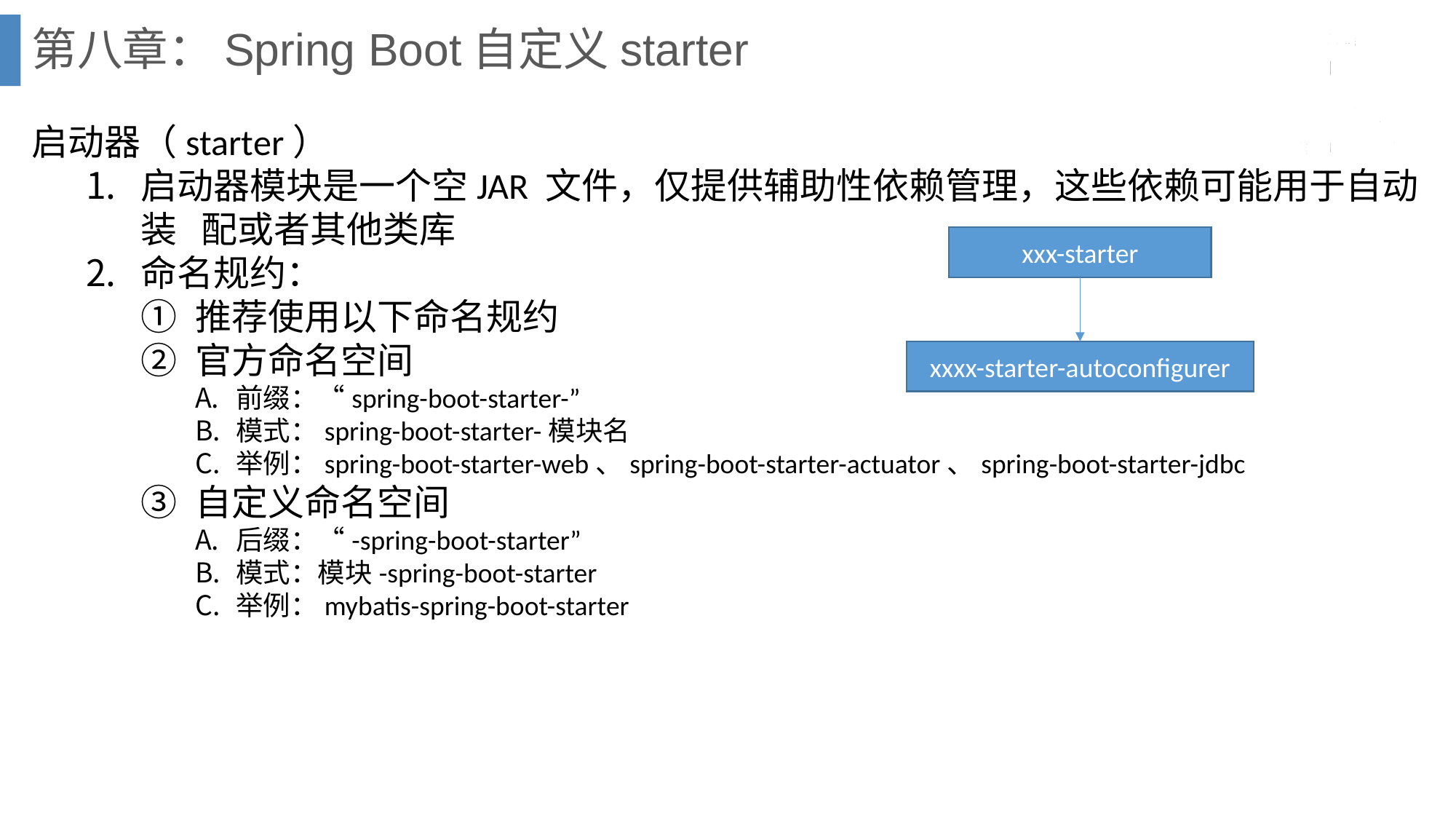

第八章：Spring Boot自定义starter
启动器（starter）
启动器模块是一个空JAR 文件，仅提供辅助性依赖管理，这些依赖可能用于自动装   配或者其他类库
命名规约：
推荐使用以下命名规约
官方命名空间
前缀：“spring-boot-starter-”
模式：spring-boot-starter-模块名
举例：spring-boot-starter-web、spring-boot-starter-actuator、spring-boot-starter-jdbc
自定义命名空间
后缀：“-spring-boot-starter”
模式：模块-spring-boot-starter
举例：mybatis-spring-boot-starter
xxx-starter
xxxx-starter-autoconfigurer